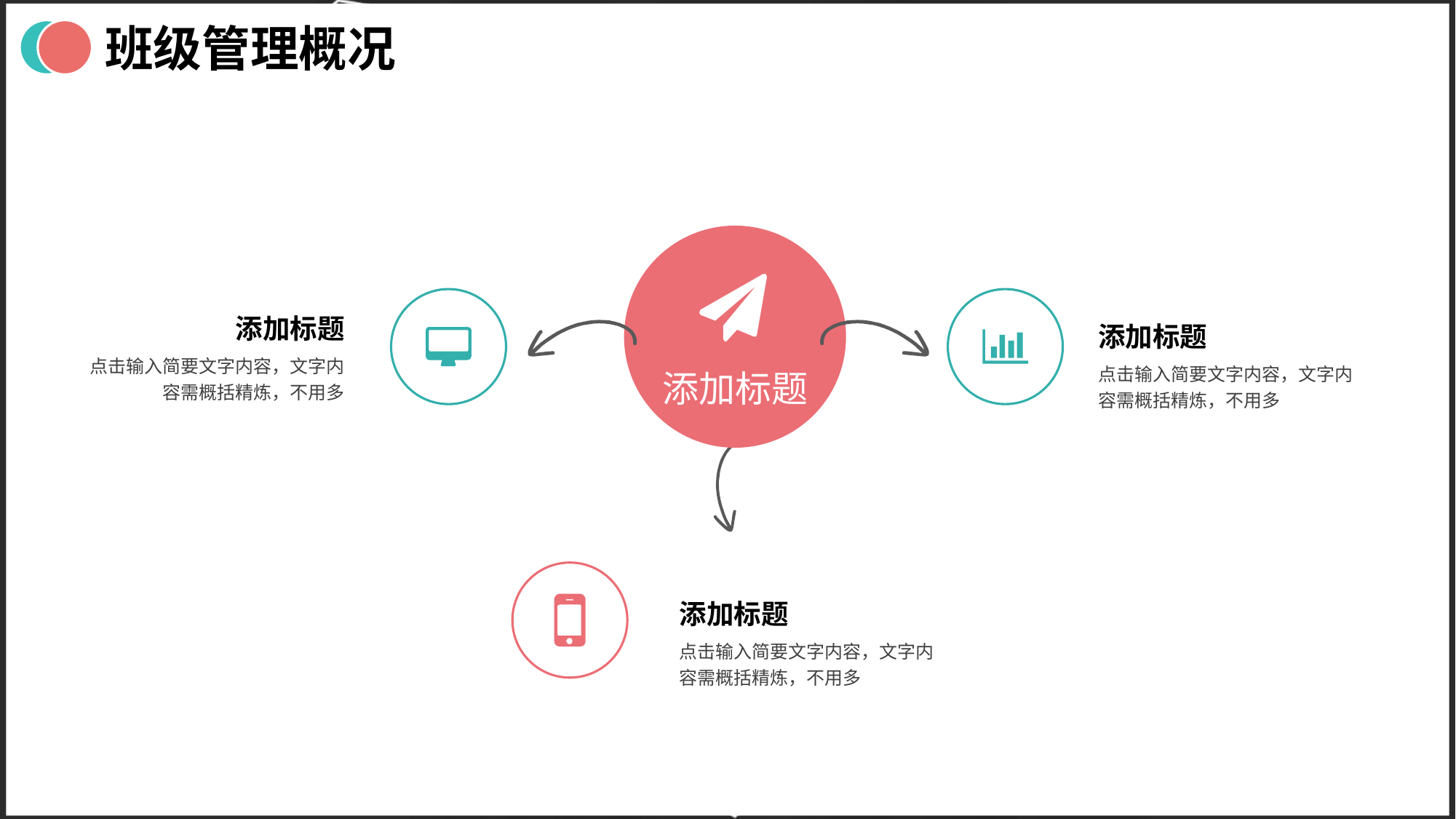

班级管理概况

添加标题
添加标题

点击输入简要文字内容，文字内容需概括精炼，不用多
添加标题
点击输入简要文字内容，文字内容需概括精炼，不用多

添加标题

点击输入简要文字内容，文字内容需概括精炼，不用多